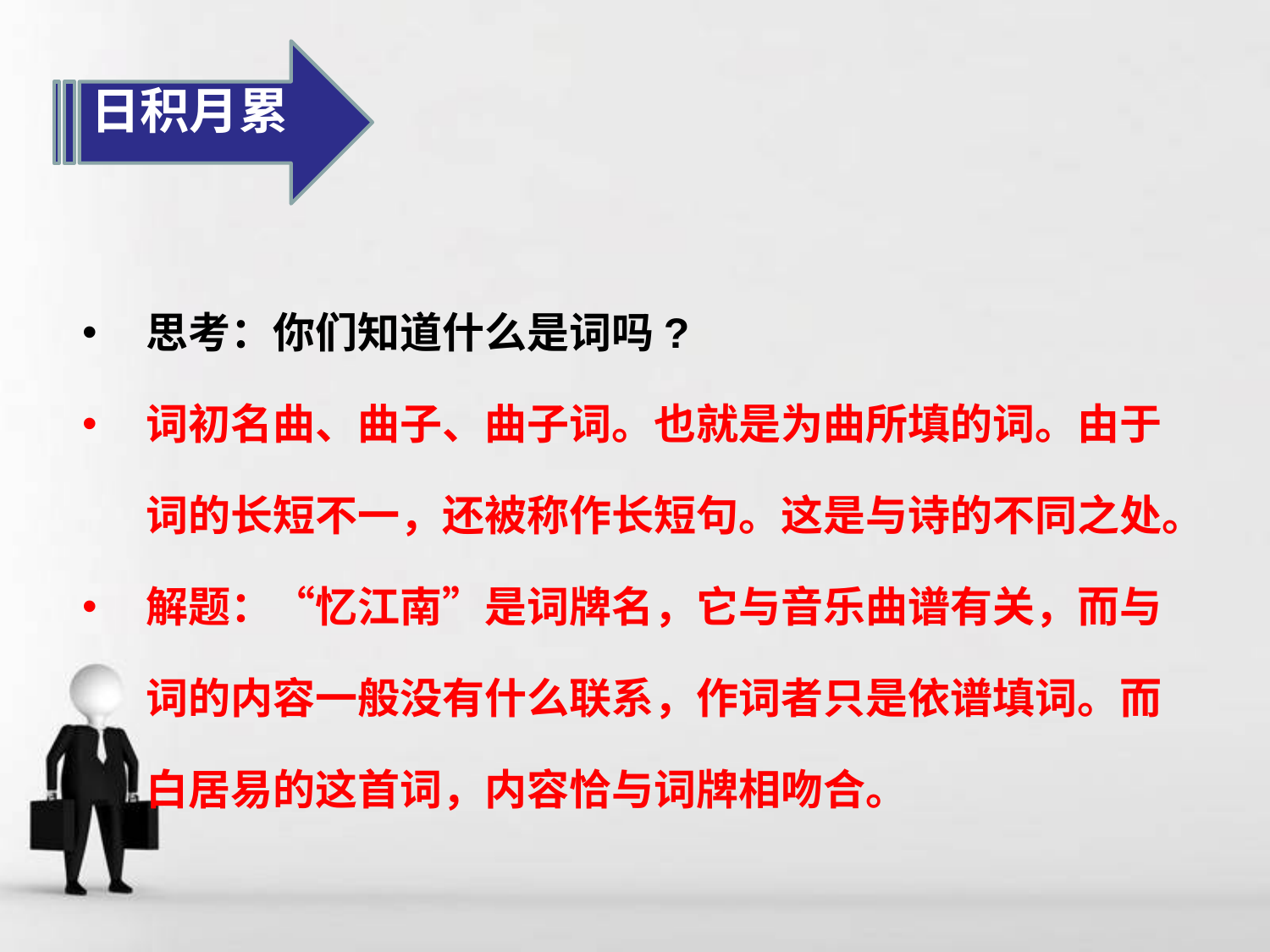

日积月累
思考：你们知道什么是词吗?
词初名曲、曲子、曲子词。也就是为曲所填的词。由于词的长短不一，还被称作长短句。这是与诗的不同之处。
解题：“忆江南”是词牌名，它与音乐曲谱有关，而与词的内容一般没有什么联系，作词者只是依谱填词。而白居易的这首词，内容恰与词牌相吻合。